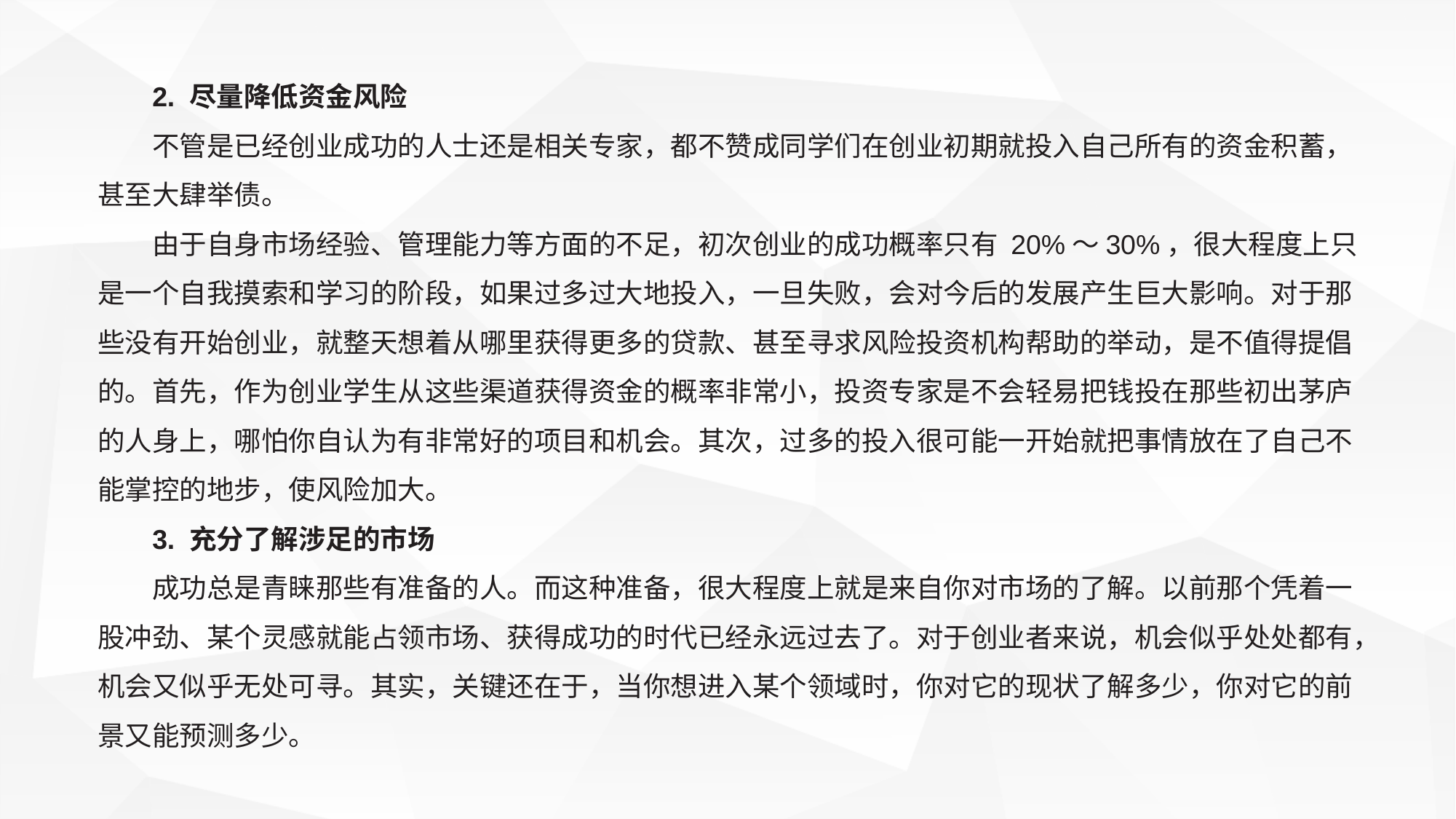

2. 尽量降低资金风险
不管是已经创业成功的人士还是相关专家，都不赞成同学们在创业初期就投入自己所有的资金积蓄，甚至大肆举债。
由于自身市场经验、管理能力等方面的不足，初次创业的成功概率只有 20%～30%，很大程度上只是一个自我摸索和学习的阶段，如果过多过大地投入，一旦失败，会对今后的发展产生巨大影响。对于那些没有开始创业，就整天想着从哪里获得更多的贷款、甚至寻求风险投资机构帮助的举动，是不值得提倡的。首先，作为创业学生从这些渠道获得资金的概率非常小，投资专家是不会轻易把钱投在那些初出茅庐的人身上，哪怕你自认为有非常好的项目和机会。其次，过多的投入很可能一开始就把事情放在了自己不能掌控的地步，使风险加大。
3. 充分了解涉足的市场
成功总是青睐那些有准备的人。而这种准备，很大程度上就是来自你对市场的了解。以前那个凭着一股冲劲、某个灵感就能占领市场、获得成功的时代已经永远过去了。对于创业者来说，机会似乎处处都有，机会又似乎无处可寻。其实，关键还在于，当你想进入某个领域时，你对它的现状了解多少，你对它的前景又能预测多少。